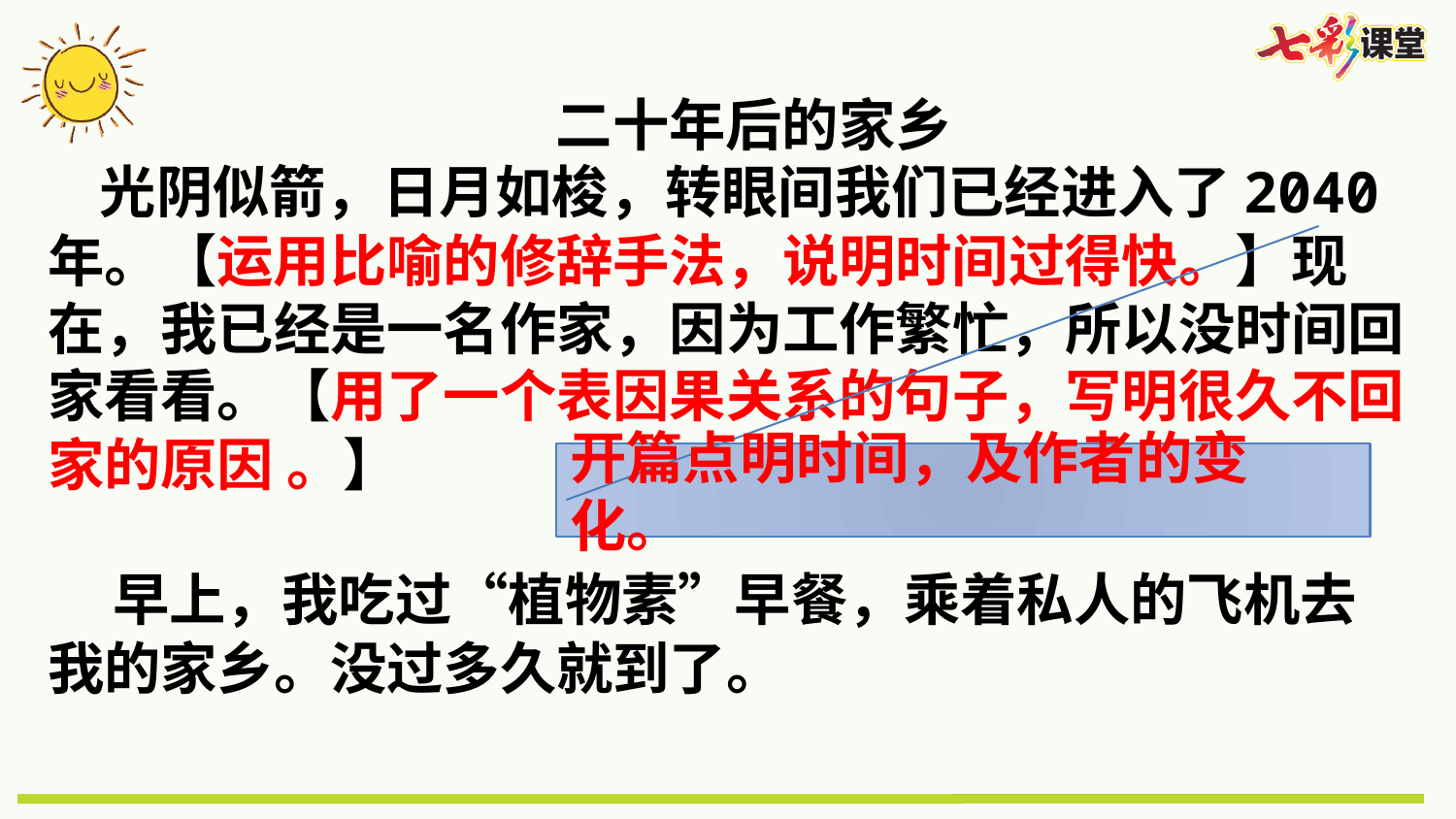

二十年后的家乡
   光阴似箭，日月如梭，转眼间我们已经进入了2040年。【运用比喻的修辞手法，说明时间过得快。】现在，我已经是一名作家，因为工作繁忙，所以没时间回家看看。【用了一个表因果关系的句子，写明很久不回家的原因 。】

    早上，我吃过“植物素”早餐，乘着私人的飞机去我的家乡。没过多久就到了。
开篇点明时间，及作者的变化。